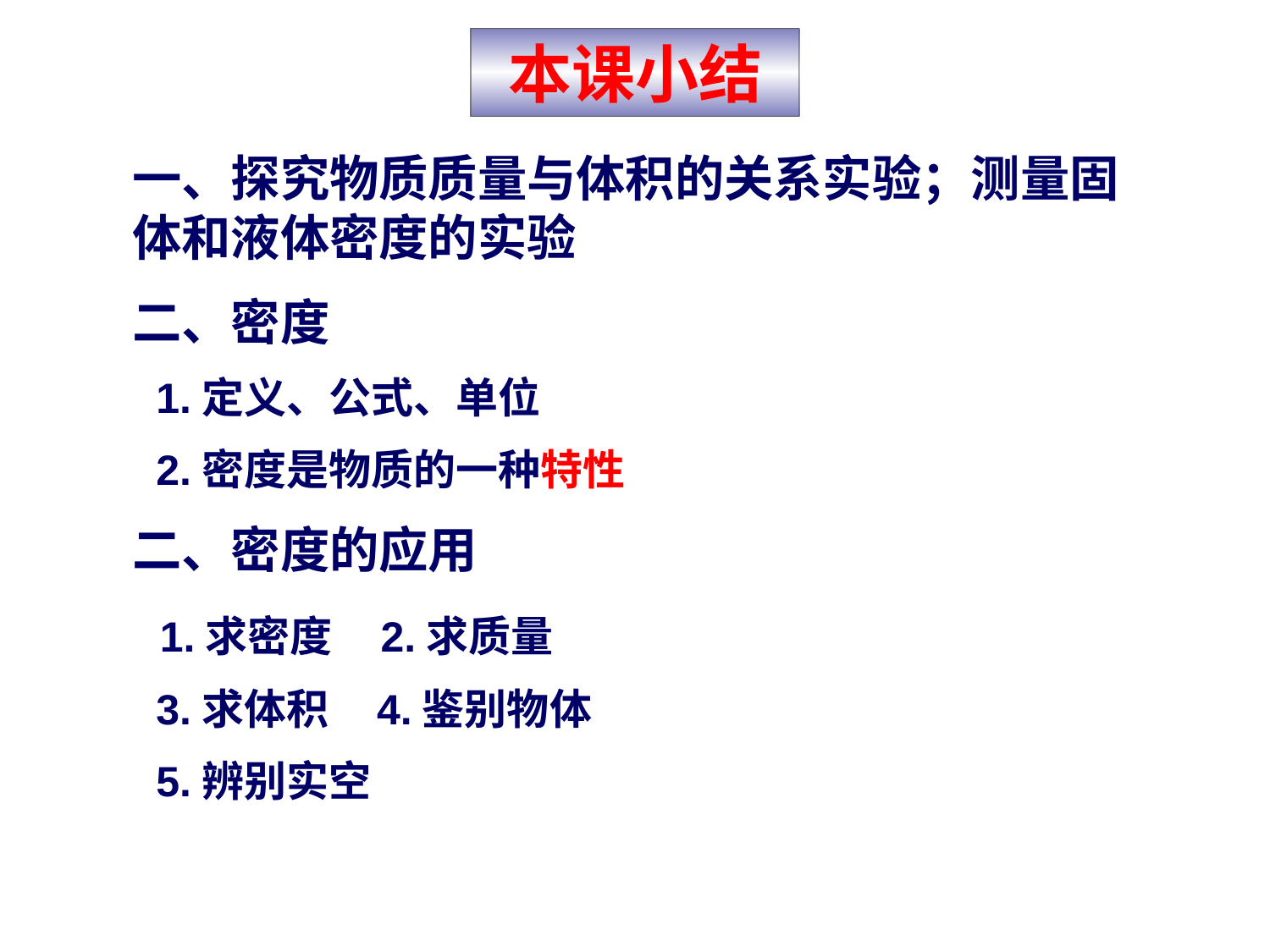

本课小结
一、探究物质质量与体积的关系实验；测量固体和液体密度的实验
二、密度
  1.定义、公式、单位
  2.密度是物质的一种特性
二、密度的应用
  1.求密度    2.求质量
  3.求体积    4.鉴别物体
  5.辨别实空